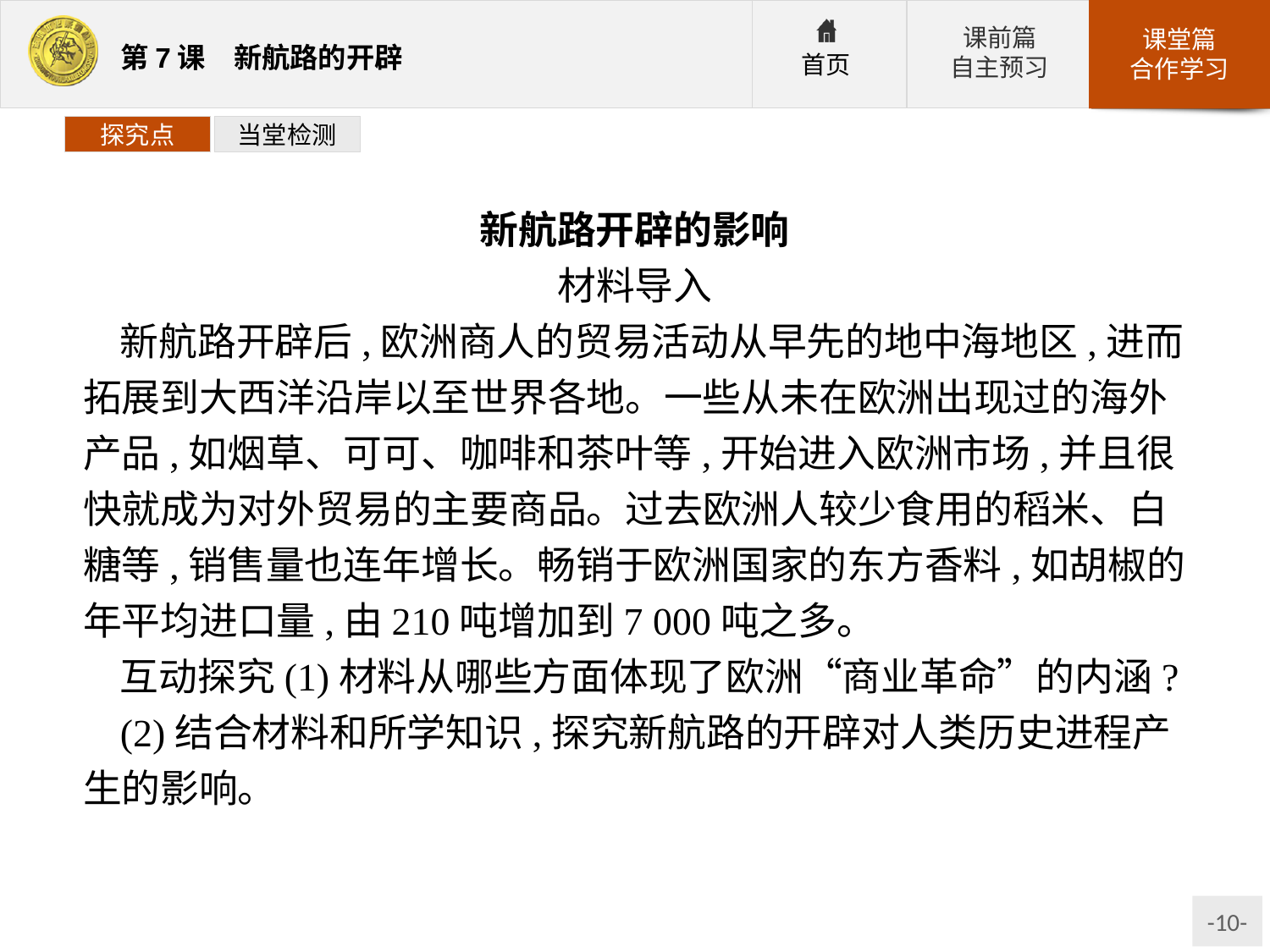

探究点
当堂检测
新航路开辟的影响
材料导入
新航路开辟后,欧洲商人的贸易活动从早先的地中海地区,进而拓展到大西洋沿岸以至世界各地。一些从未在欧洲出现过的海外产品,如烟草、可可、咖啡和茶叶等,开始进入欧洲市场,并且很快就成为对外贸易的主要商品。过去欧洲人较少食用的稻米、白糖等,销售量也连年增长。畅销于欧洲国家的东方香料,如胡椒的年平均进口量,由210吨增加到7 000吨之多。
互动探究(1)材料从哪些方面体现了欧洲“商业革命”的内涵?
(2)结合材料和所学知识,探究新航路的开辟对人类历史进程产生的影响。